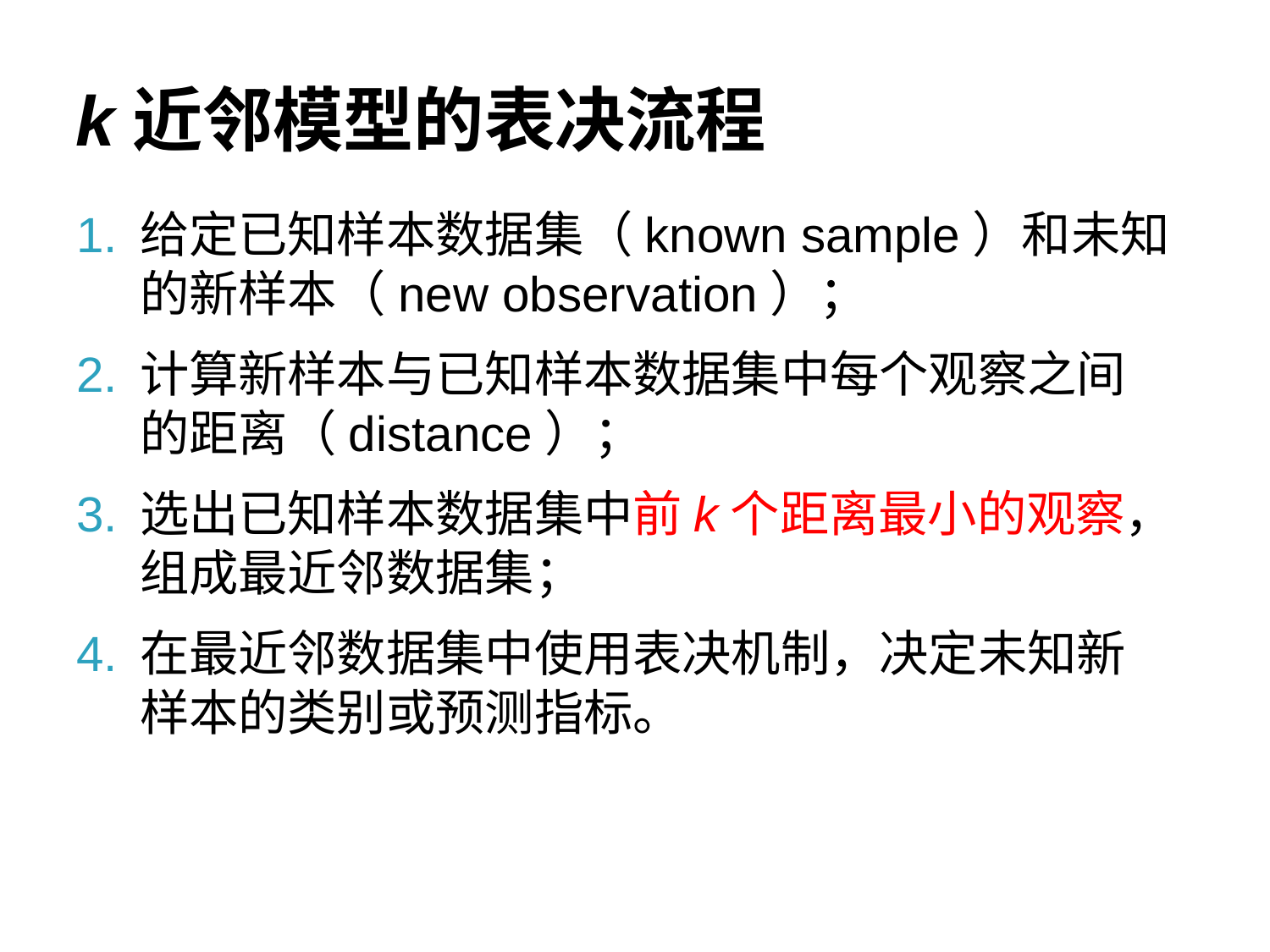

# k近邻模型的表决流程
给定已知样本数据集（known sample）和未知的新样本（new observation）；
计算新样本与已知样本数据集中每个观察之间的距离（distance）；
选出已知样本数据集中前k个距离最小的观察，组成最近邻数据集；
在最近邻数据集中使用表决机制，决定未知新样本的类别或预测指标。